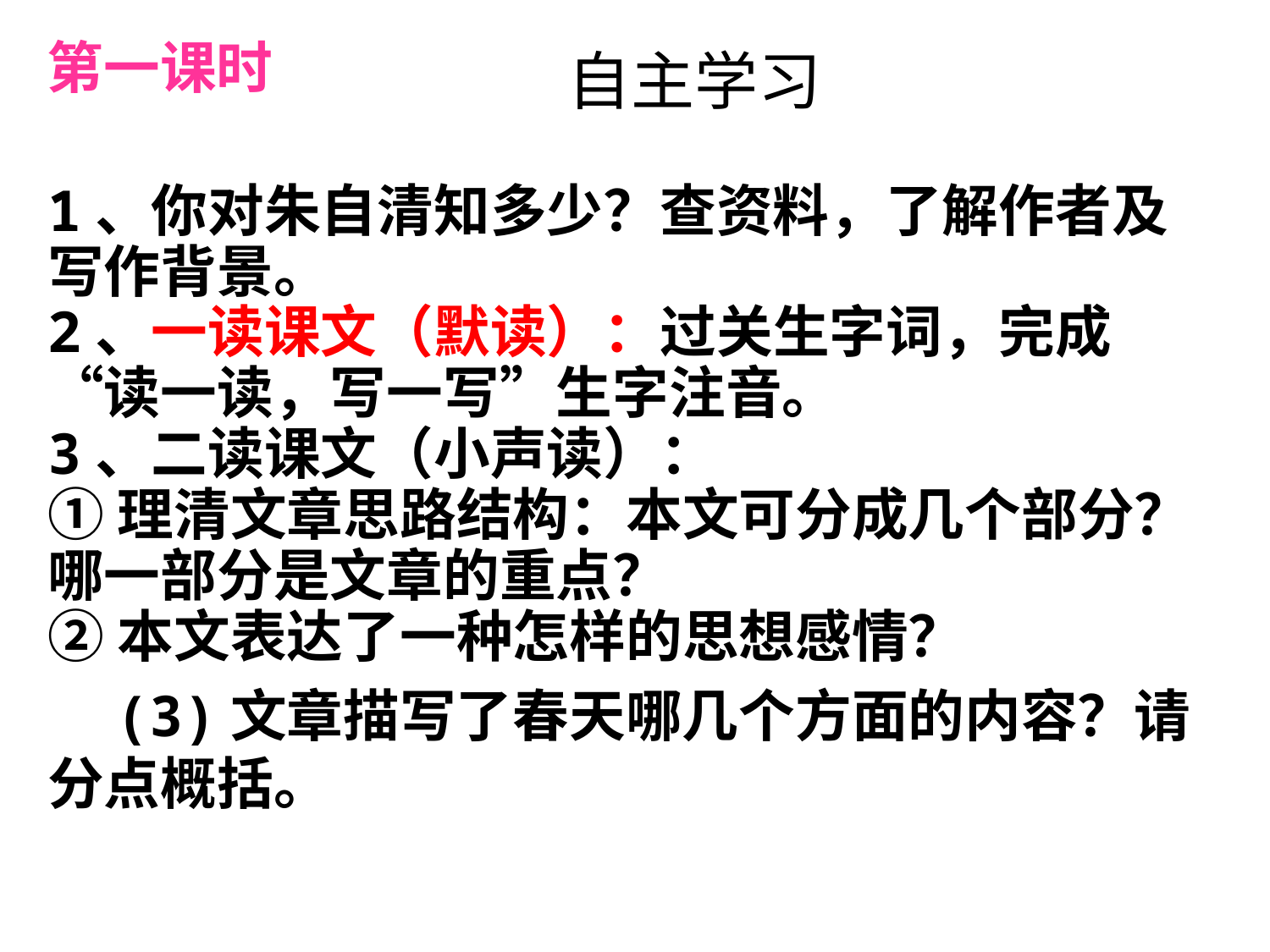

# 自主学习
第一课时
1、你对朱自清知多少？查资料，了解作者及写作背景。
2、一读课文（默读）：过关生字词，完成“读一读，写一写”生字注音。
3、二读课文（小声读）：
①理清文章思路结构：本文可分成几个部分？哪一部分是文章的重点？
②本文表达了一种怎样的思想感情？
  (3)文章描写了春天哪几个方面的内容？请分点概括。